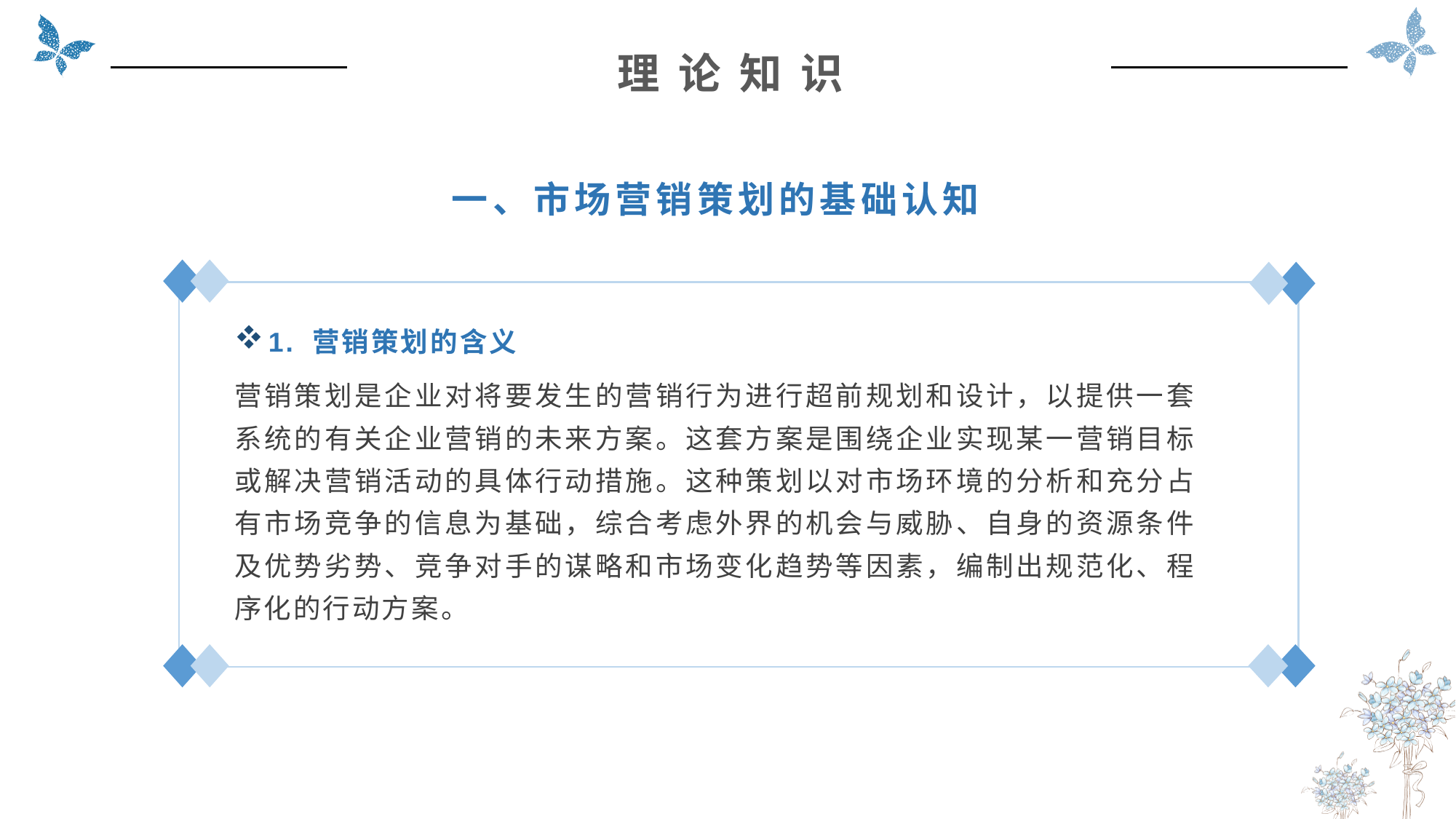

理 论 知 识
一、市场营销策划的基础认知

1. 营销策划的含义
营销策划是企业对将要发生的营销行为进行超前规划和设计，以提供一套系统的有关企业营销的未来方案。这套方案是围绕企业实现某一营销目标或解决营销活动的具体行动措施。这种策划以对市场环境的分析和充分占有市场竞争的信息为基础，综合考虑外界的机会与威胁、自身的资源条件及优势劣势、竞争对手的谋略和市场变化趋势等因素，编制出规范化、程序化的行动方案。